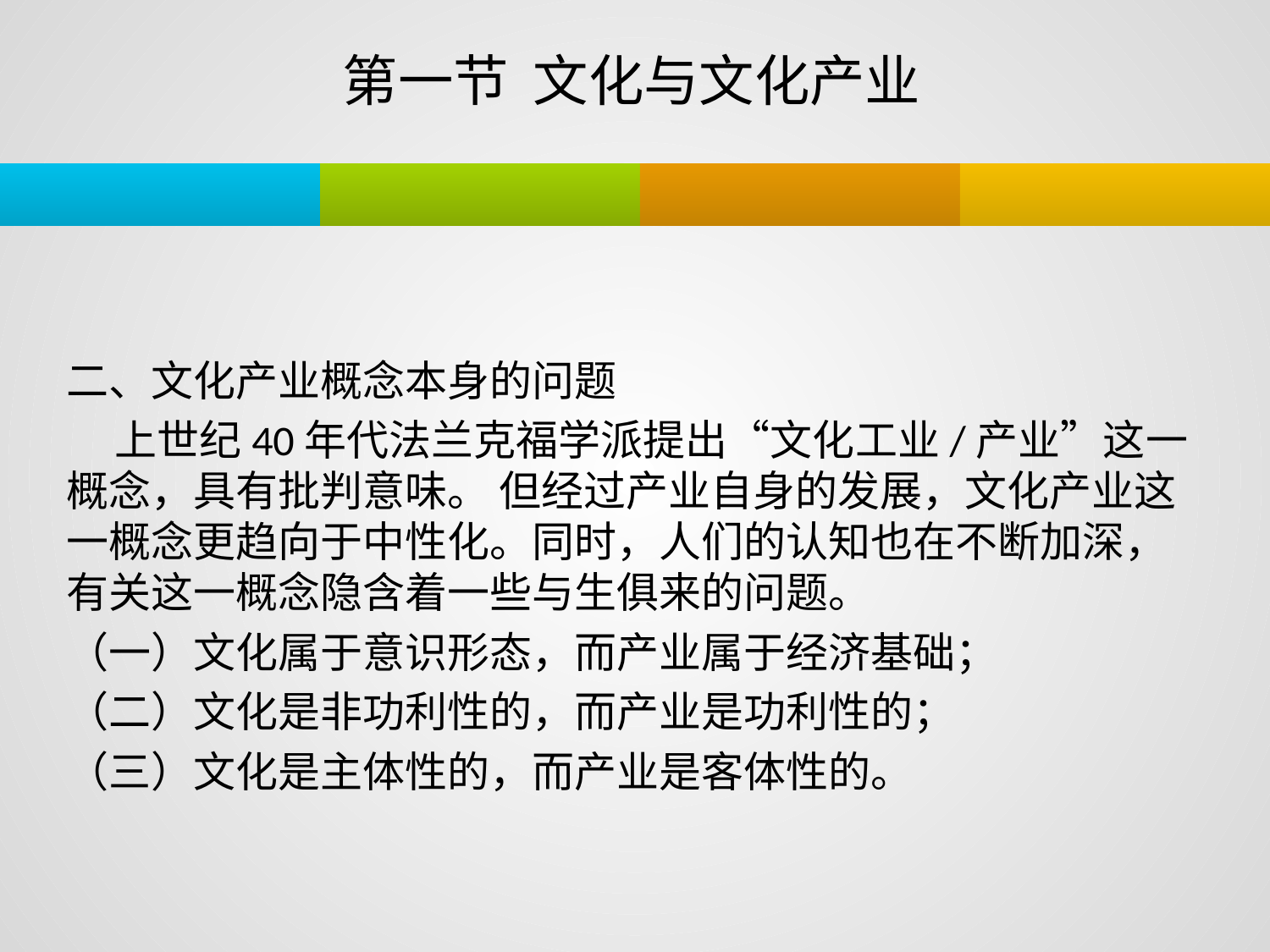

# 第一节  文化与文化产业

二、文化产业概念本身的问题
    上世纪40年代法兰克福学派提出“文化工业/产业”这一概念，具有批判意味。 但经过产业自身的发展，文化产业这一概念更趋向于中性化。同时，人们的认知也在不断加深，有关这一概念隐含着一些与生俱来的问题。
（一）文化属于意识形态，而产业属于经济基础；
（二）文化是非功利性的，而产业是功利性的；
（三）文化是主体性的，而产业是客体性的。